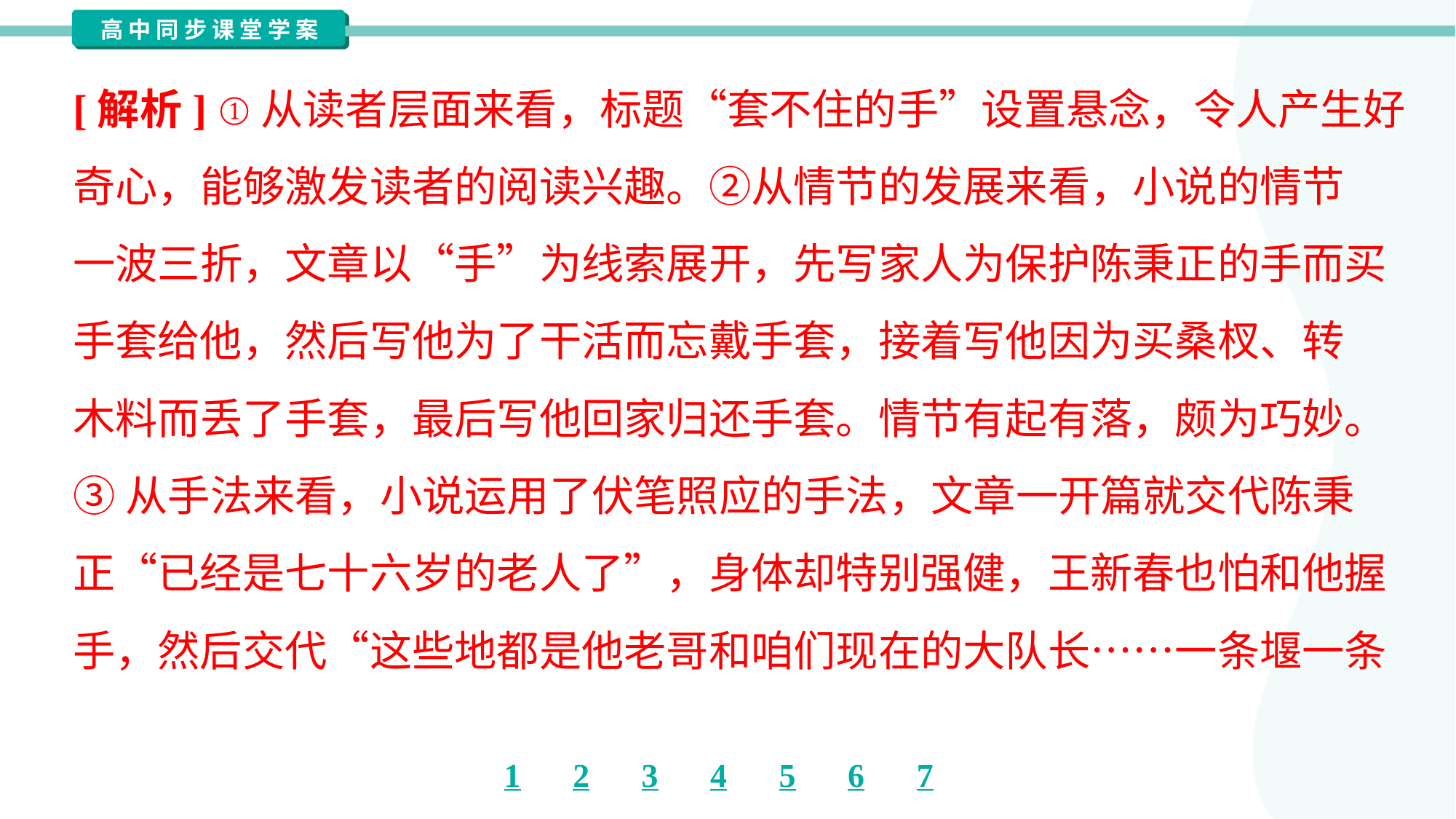

[解析] ①从读者层面来看，标题“套不住的手”设置悬念，令人产生好
奇心，能够激发读者的阅读兴趣。②从情节的发展来看，小说的情节
一波三折，文章以“手”为线索展开，先写家人为保护陈秉正的手而买
手套给他，然后写他为了干活而忘戴手套，接着写他因为买桑杈、转
木料而丢了手套，最后写他回家归还手套。情节有起有落，颇为巧妙。
③从手法来看，小说运用了伏笔照应的手法，文章一开篇就交代陈秉
正“已经是七十六岁的老人了”，身体却特别强健，王新春也怕和他握
手，然后交代“这些地都是他老哥和咱们现在的大队长……一条堰一条